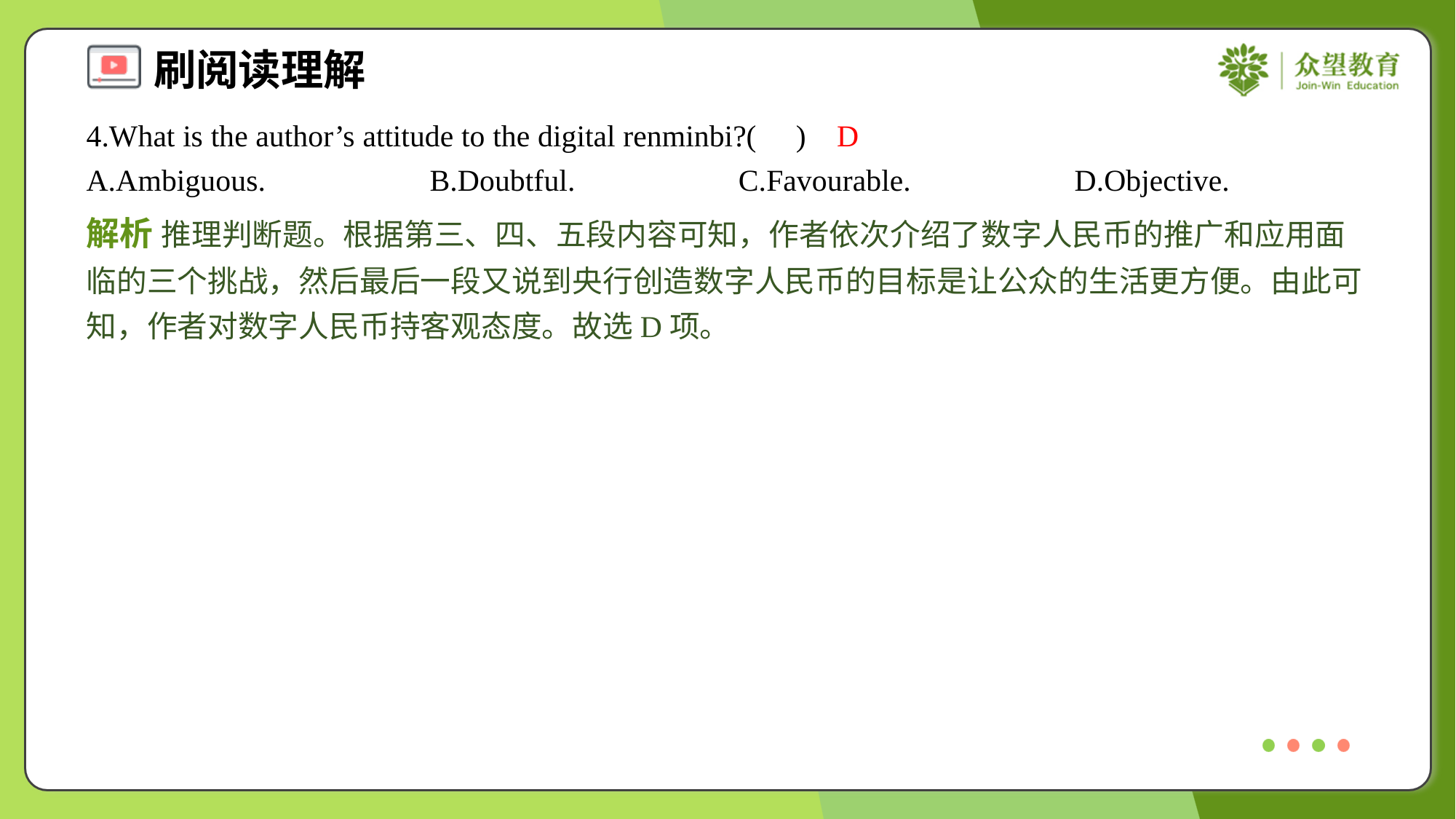

4.What is the author’s attitude to the digital renminbi?(     )
D
A.Ambiguous.	B.Doubtful.	C.Favourable.	D.Objective.
解析 推理判断题。根据第三、四、五段内容可知，作者依次介绍了数字人民币的推广和应用面临的三个挑战，然后最后一段又说到央行创造数字人民币的目标是让公众的生活更方便。由此可知，作者对数字人民币持客观态度。故选D项。